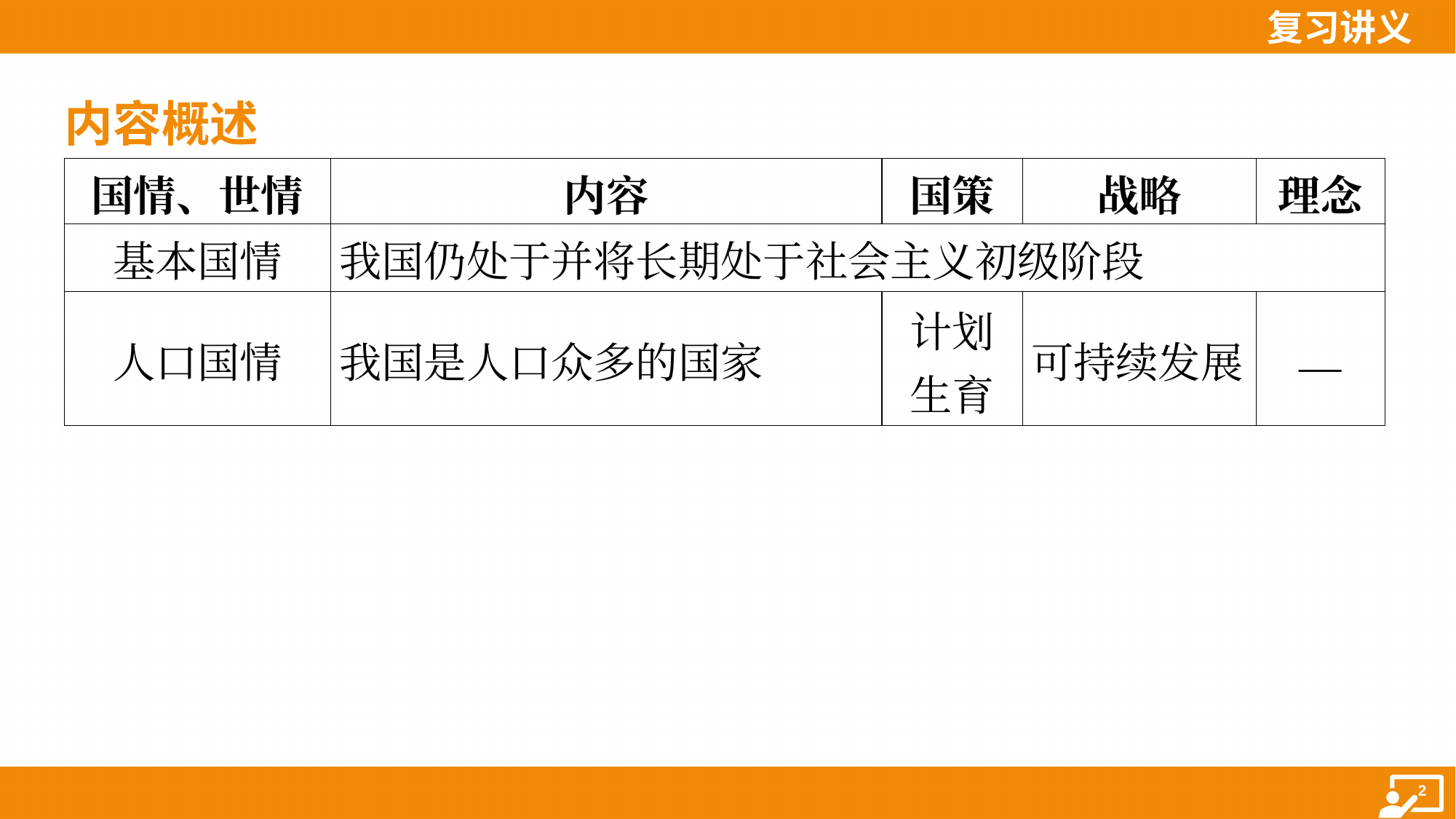

内容概述
| 国情、世情 | 内容 | 国策 | 战略 | 理念 |
| --- | --- | --- | --- | --- |
| 基本国情 | 我国仍处于并将长期处于社会主义初级阶段 |  |  |  |
| 人口国情 | 我国是人口众多的国家 | 计划 生育 | 可持续发展 | — |